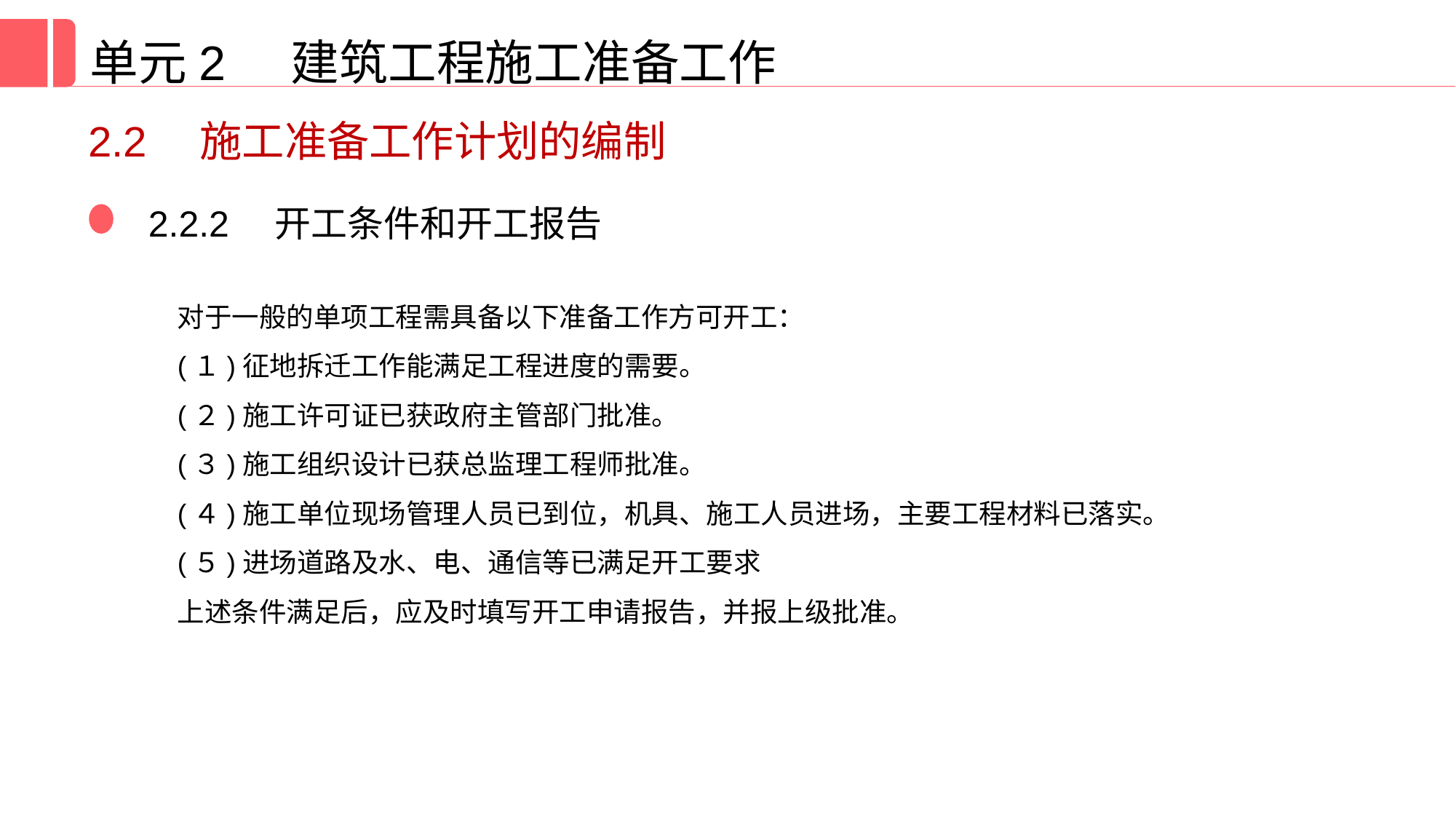

单元2    建筑工程施工准备工作
2.2　施工准备工作计划的编制
2.2.2　开工条件和开工报告

对于一般的单项工程需具备以下准备工作方可开工：
(１)征地拆迁工作能满足工程进度的需要。
(２)施工许可证已获政府主管部门批准。
(３)施工组织设计已获总监理工程师批准。
(４)施工单位现场管理人员已到位，机具、施工人员进场，主要工程材料已落实。
(５)进场道路及水、电、通信等已满足开工要求
上述条件满足后，应及时填写开工申请报告，并报上级批准。